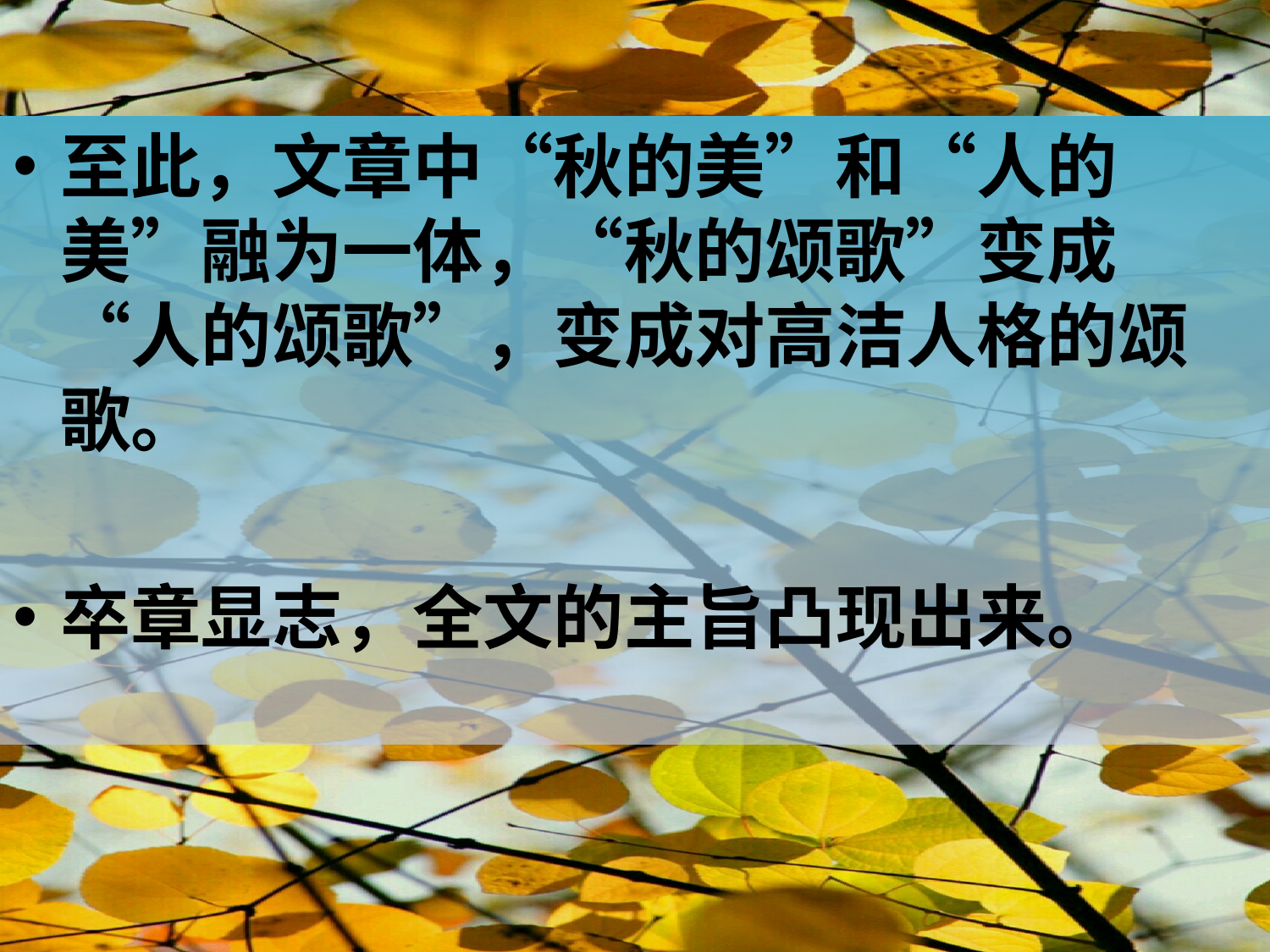

至此，文章中“秋的美”和“人的美”融为一体，“秋的颂歌”变成“人的颂歌”，变成对高洁人格的颂歌。

卒章显志，全文的主旨凸现出来。